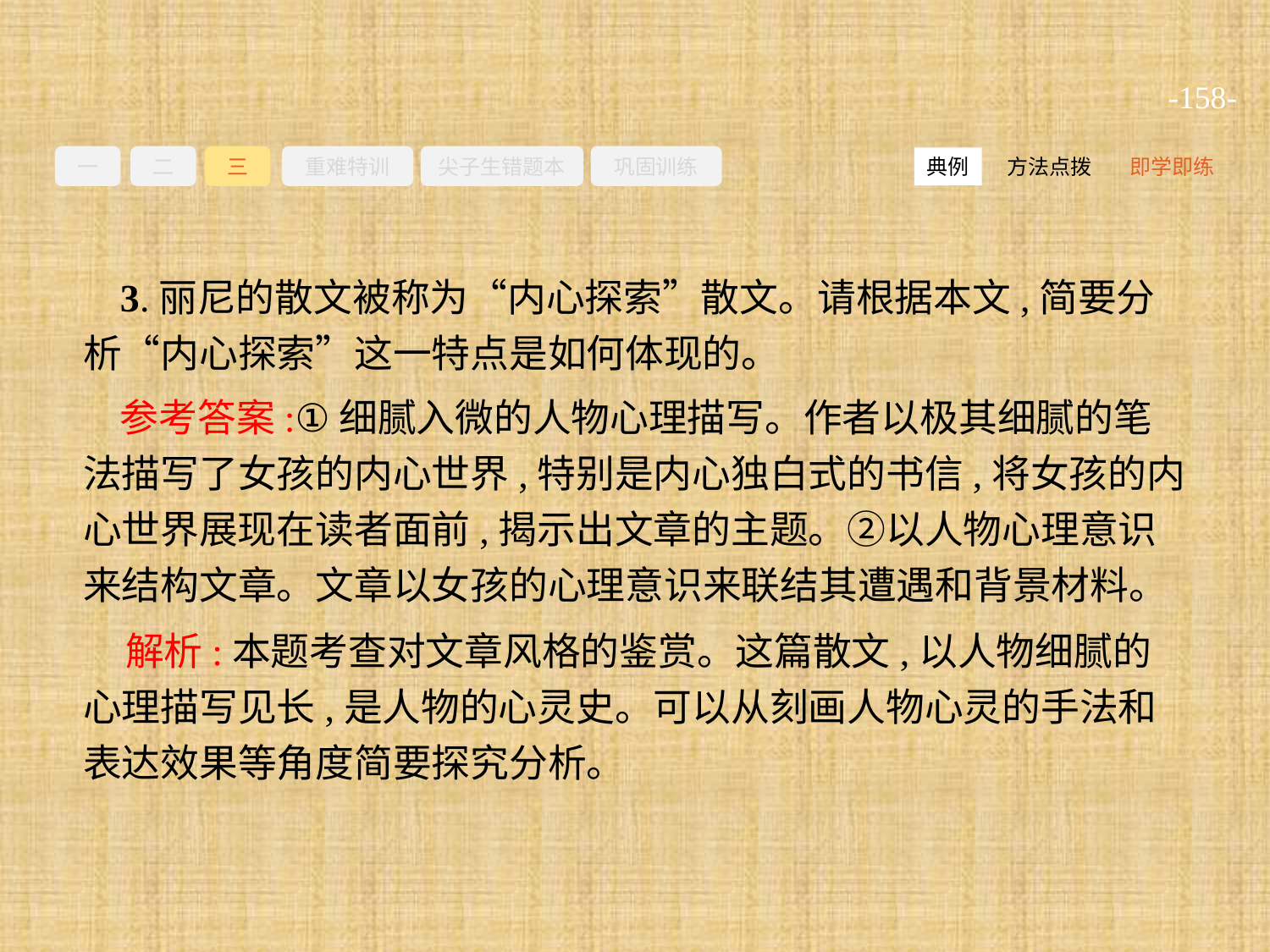

-158-
一
二
三
重难特训
尖子生错题本
巩固训练
方法点拨
即学即练
典例
3.丽尼的散文被称为“内心探索”散文。请根据本文,简要分析“内心探索”这一特点是如何体现的。
参考答案:①细腻入微的人物心理描写。作者以极其细腻的笔法描写了女孩的内心世界,特别是内心独白式的书信,将女孩的内心世界展现在读者面前,揭示出文章的主题。②以人物心理意识来结构文章。文章以女孩的心理意识来联结其遭遇和背景材料。
解析:本题考查对文章风格的鉴赏。这篇散文,以人物细腻的心理描写见长,是人物的心灵史。可以从刻画人物心灵的手法和表达效果等角度简要探究分析。